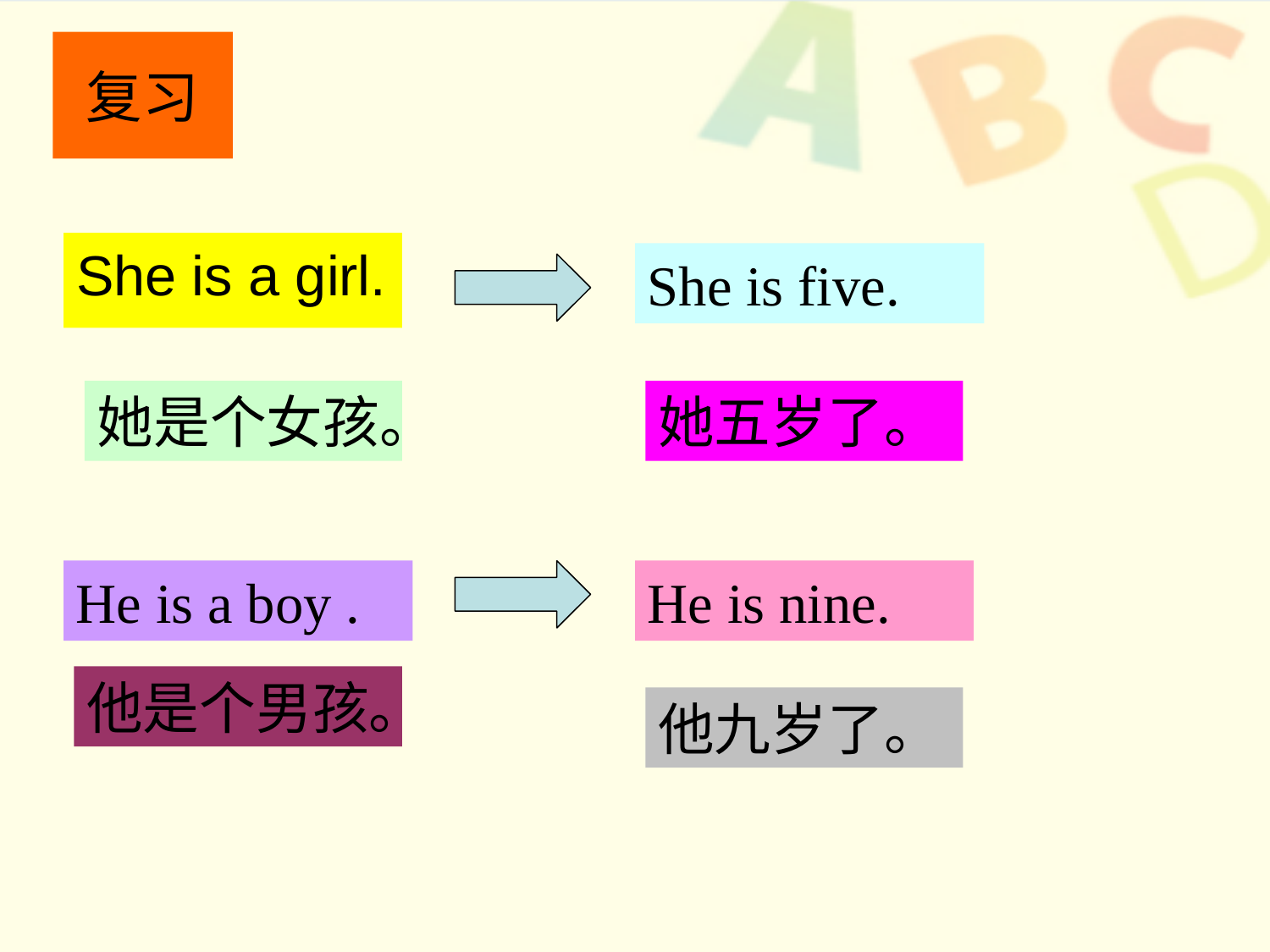

# 复习
She is a girl.
She is five.

她是个女孩。
她五岁了。
He is a boy .

He is nine.
他是个男孩。
他九岁了。